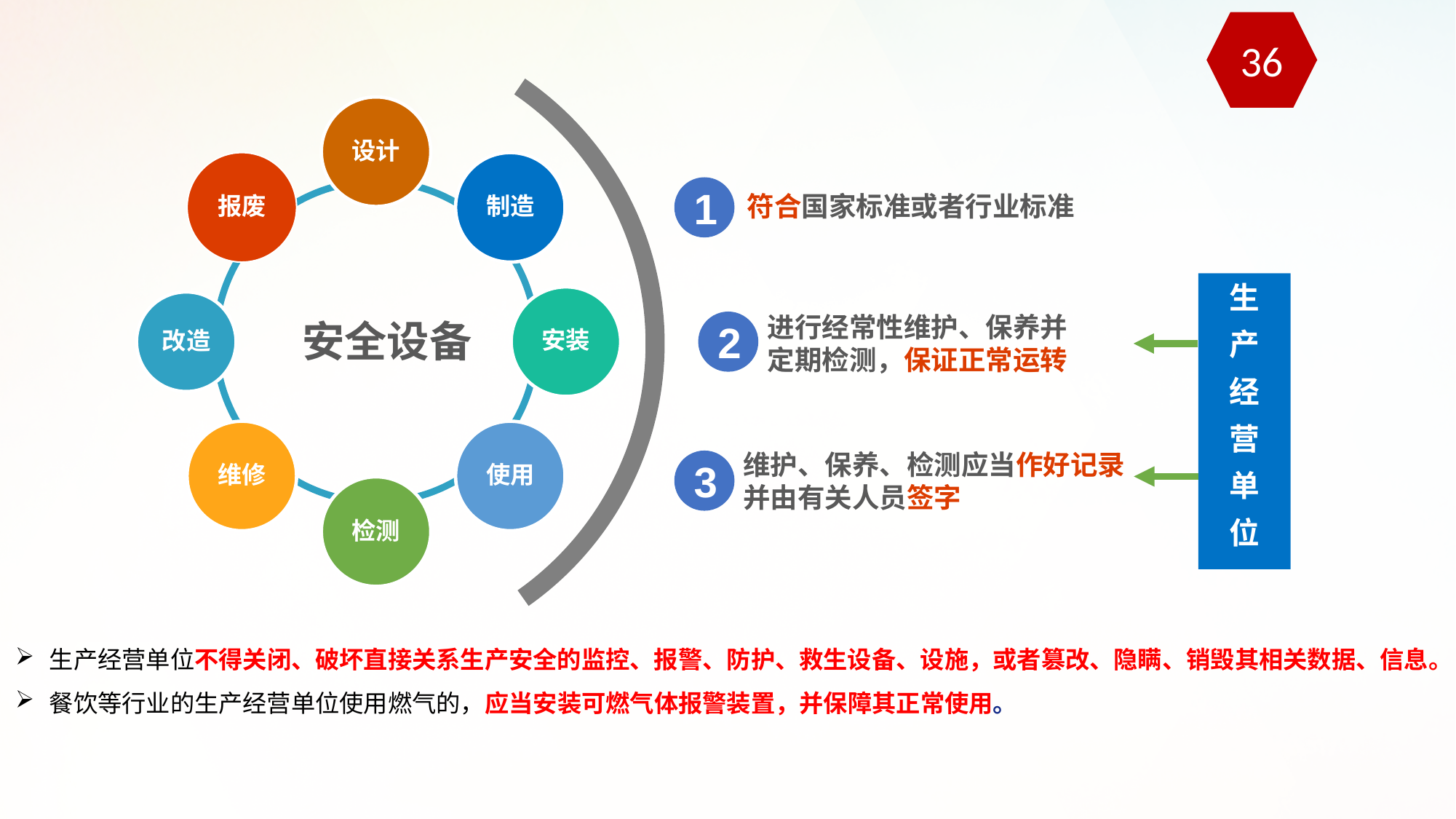

36

设计
报废
制造

安装
改造
维修
使用
检测
安全设备
1
符合国家标准或者行业标准

生
产
经
营
单
位
进行经常性维护、保养并
定期检测，保证正常运转
2
维护、保养、检测应当作好记录
并由有关人员签字
3
生产经营单位不得关闭、破坏直接关系生产安全的监控、报警、防护、救生设备、设施，或者篡改、隐瞒、销毁其相关数据、信息。
餐饮等行业的生产经营单位使用燃气的，应当安装可燃气体报警装置，并保障其正常使用。